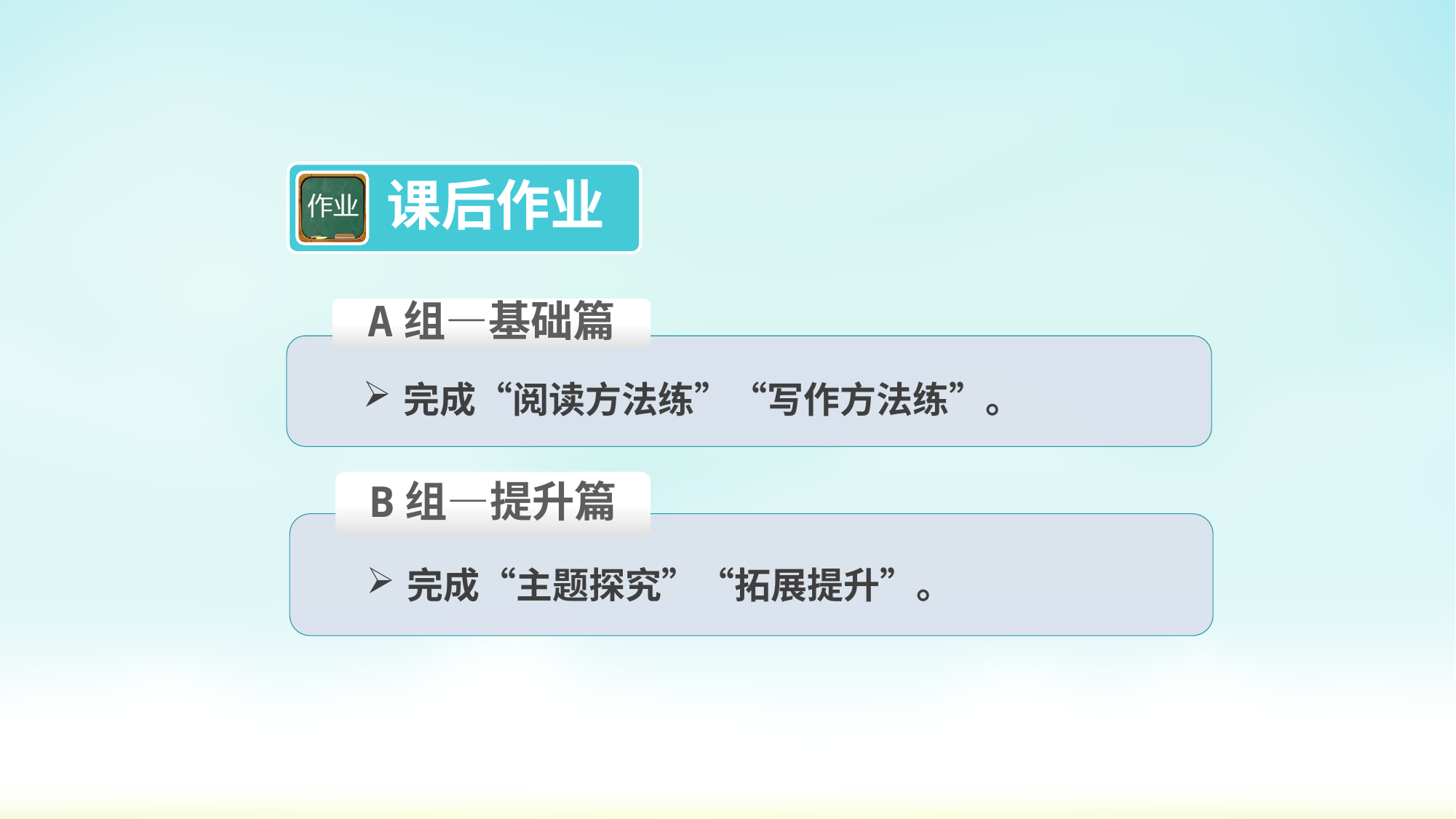

课后作业
A组—基础篇
完成“阅读方法练”“写作方法练”。
B组—提升篇
完成“主题探究”“拓展提升”。